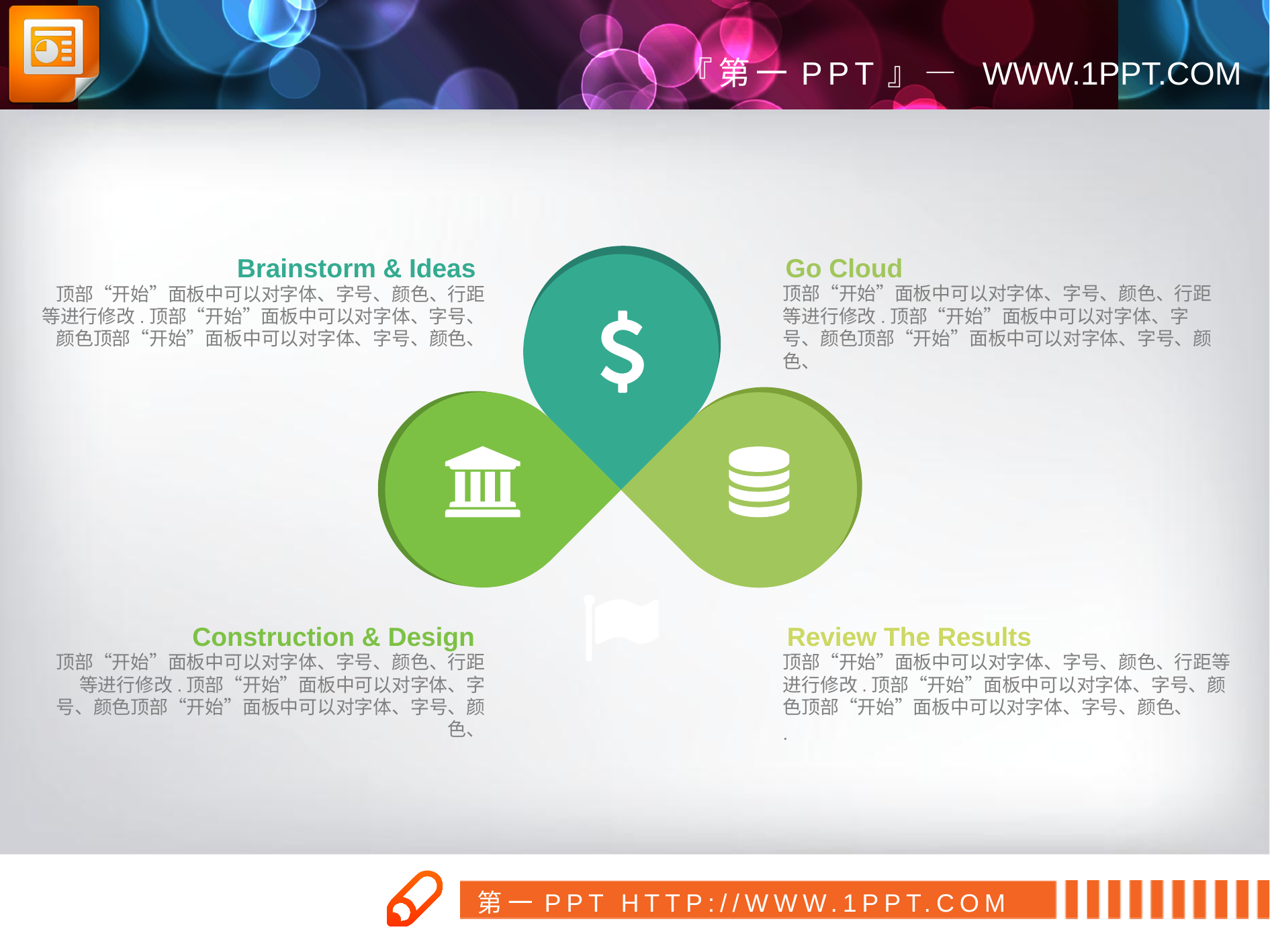

Brainstorm & Ideas
顶部“开始”面板中可以对字体、字号、颜色、行距等进行修改.顶部“开始”面板中可以对字体、字号、颜色顶部“开始”面板中可以对字体、字号、颜色、
Go Cloud
顶部“开始”面板中可以对字体、字号、颜色、行距等进行修改.顶部“开始”面板中可以对字体、字号、颜色顶部“开始”面板中可以对字体、字号、颜色、

Construction & Design
顶部“开始”面板中可以对字体、字号、颜色、行距等进行修改.顶部“开始”面板中可以对字体、字号、颜色顶部“开始”面板中可以对字体、字号、颜色、
Review The Results
顶部“开始”面板中可以对字体、字号、颜色、行距等进行修改.顶部“开始”面板中可以对字体、字号、颜色顶部“开始”面板中可以对字体、字号、颜色、
.